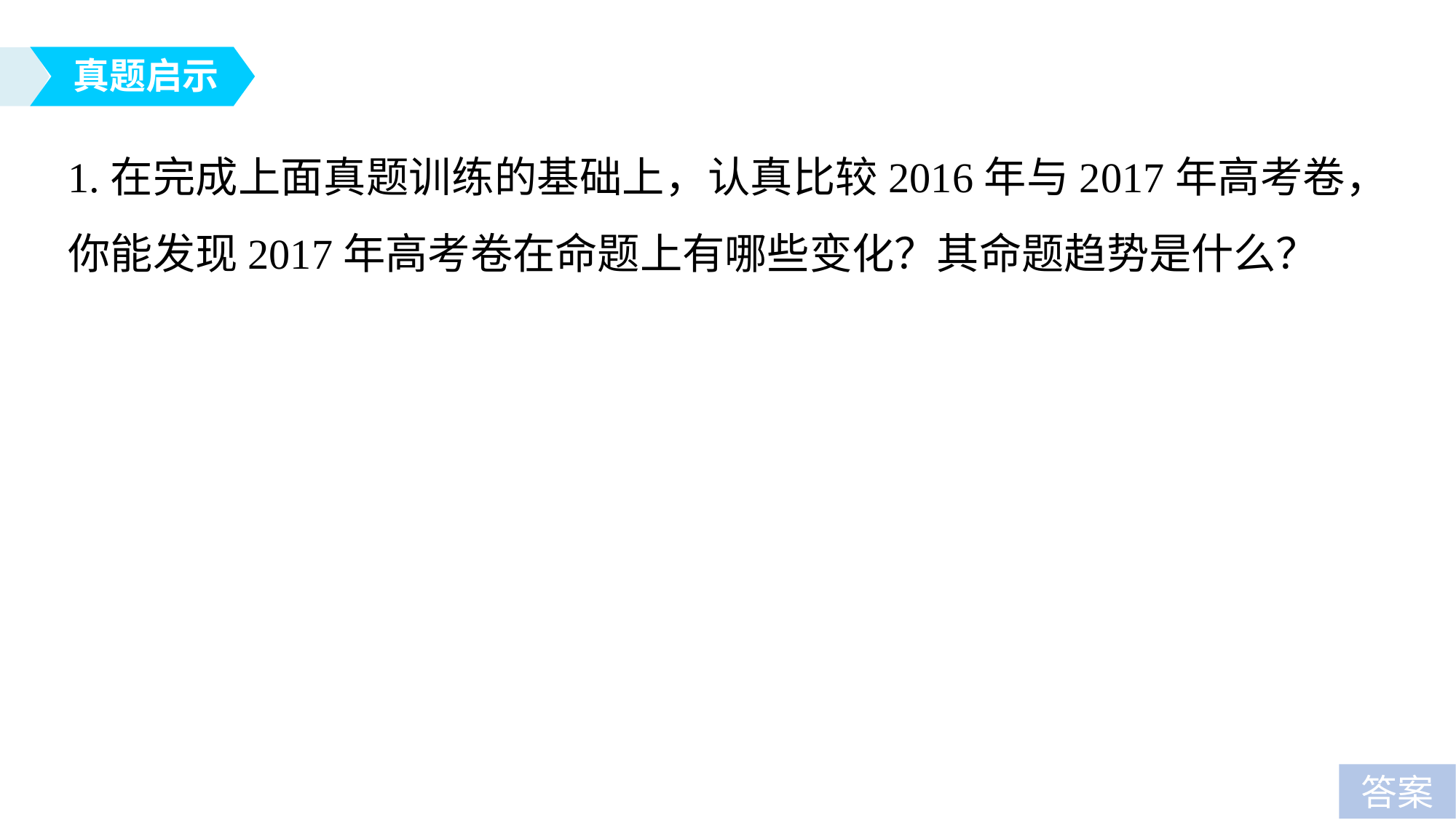

真题启示

1.在完成上面真题训练的基础上，认真比较2016年与2017年高考卷，你能发现2017年高考卷在命题上有哪些变化？其命题趋势是什么？
答案